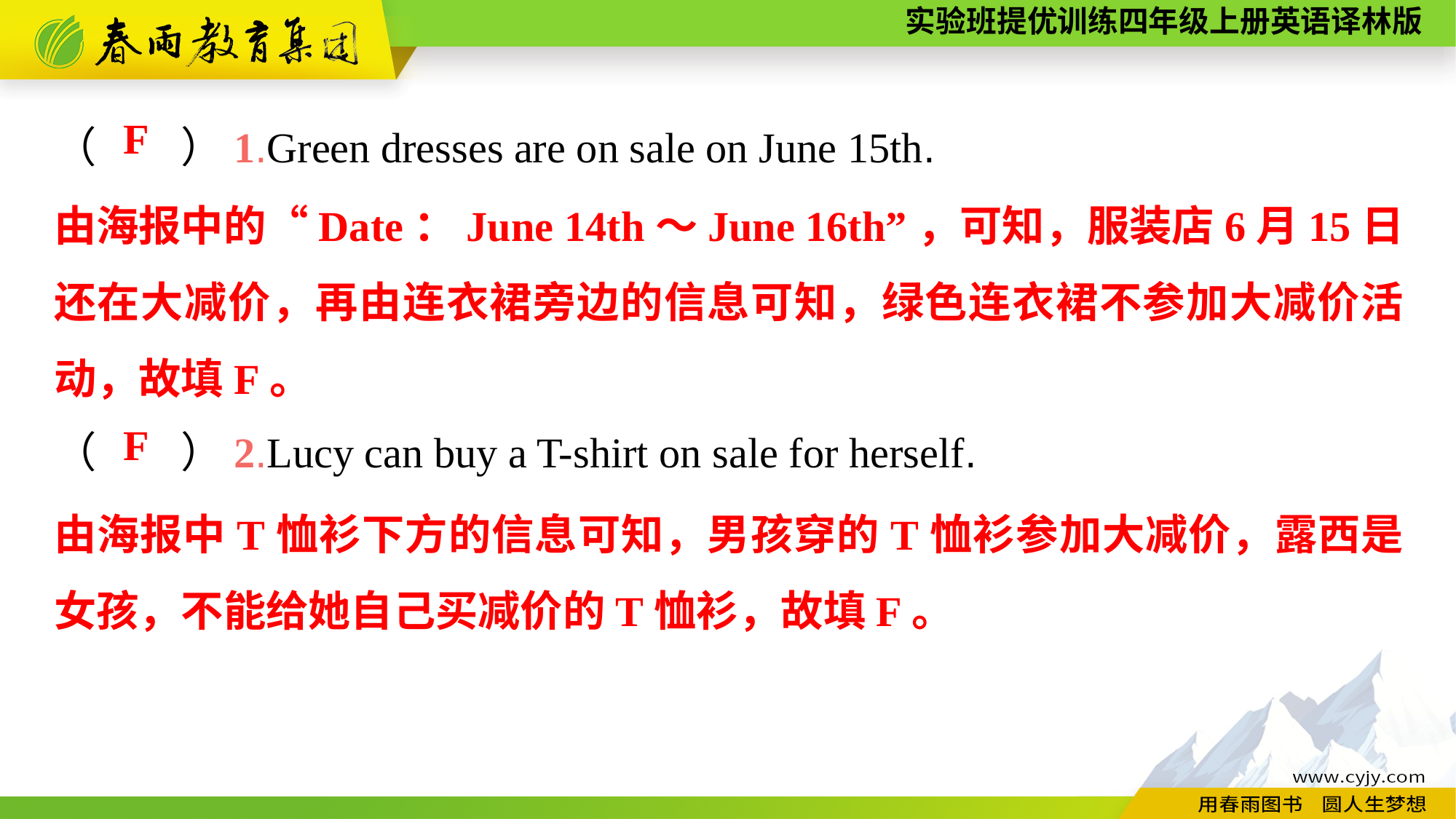

（　　）1.Green dresses are on sale on June 15th.

（　　）2.Lucy can buy a T-shirt on sale for herself.
F
由海报中的“Date：June 14th～June 16th”，可知，服装店6月15日还在大减价，再由连衣裙旁边的信息可知，绿色连衣裙不参加大减价活动，故填F。
F
由海报中T恤衫下方的信息可知，男孩穿的T恤衫参加大减价，露西是女孩，不能给她自己买减价的T恤衫，故填F。